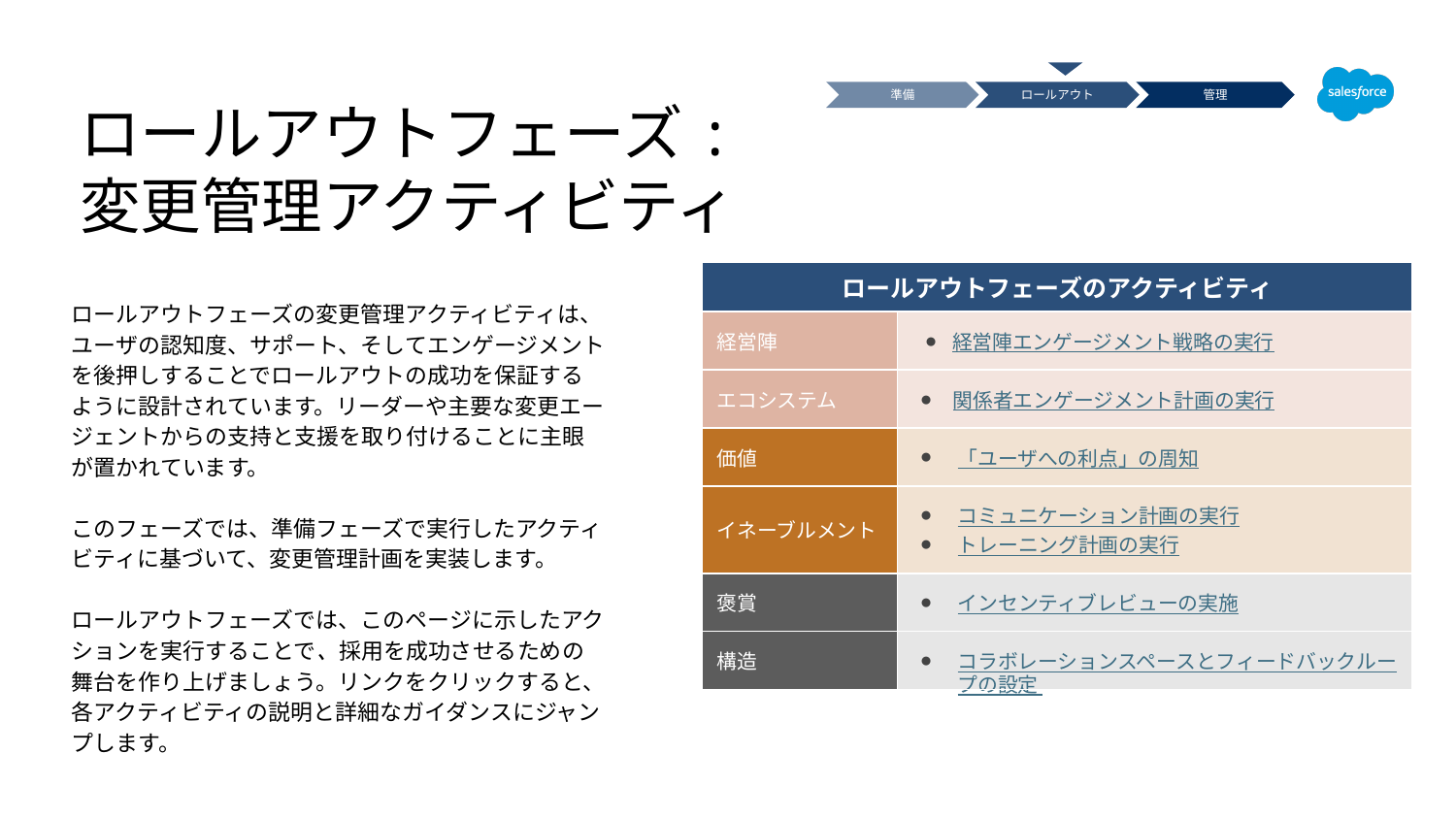

ロールアウトフェーズ: 変更管理アクティビティ
準備
ロールアウト
管理
| ロールアウトフェーズのアクティビティ |  |
| --- | --- |
| 経営陣 | 経営陣エンゲージメント戦略の実行 |
| エコシステム | 関係者エンゲージメント計画の実行 |
| 価値 | 「ユーザへの利点」の周知 |
| イネーブルメント | コミュニケーション計画の実行 トレーニング計画の実行 |
| 褒賞 | インセンティブレビューの実施 |
| 構造 | コラボレーションスペースとフィードバックループの設定 |
ロールアウトフェーズの変更管理アクティビティは、ユーザの認知度、サポート、そしてエンゲージメントを後押しすることでロールアウトの成功を保証するように設計されています。リーダーや主要な変更エージェントからの支持と支援を取り付けることに主眼が置かれています。

このフェーズでは、準備フェーズで実行したアクティビティに基づいて、変更管理計画を実装します。

ロールアウトフェーズでは、このページに示したアクションを実行することで、採用を成功させるための舞台を作り上げましょう。リンクをクリックすると、各アクティビティの説明と詳細なガイダンスにジャンプします。